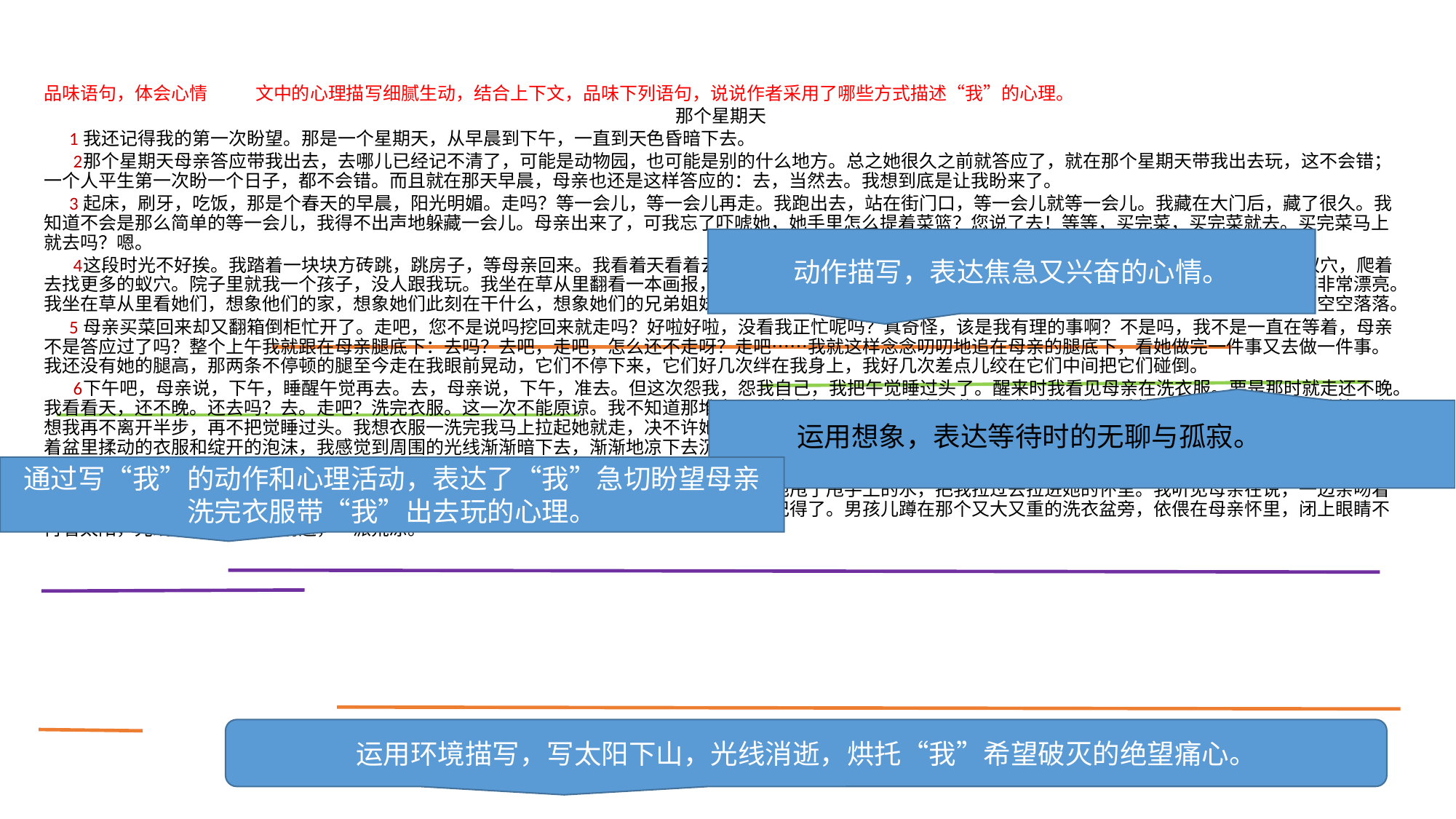

品味语句，体会心情            文中的心理描写细腻生动，结合上下文，品味下列语句，说说作者采用了哪些方式描述“我”的心理。
那个星期天
      1 我还记得我的第一次盼望。那是一个星期天，从早晨到下午，一直到天色昏暗下去。
       2那个星期天母亲答应带我出去，去哪儿已经记不清了，可能是动物园，也可能是别的什么地方。总之她很久之前就答应了，就在那个星期天带我出去玩，这不会错；一个人平生第一次盼一个日子，都不会错。而且就在那天早晨，母亲也还是这样答应的：去，当然去。我想到底是让我盼来了。
      3 起床，刷牙，吃饭，那是个春天的早晨，阳光明媚。走吗？等一会儿，等一会儿再走。我跑出去，站在街门口，等一会儿就等一会儿。我藏在大门后，藏了很久。我知道不会是那么简单的等一会儿，我得不出声地躲藏一会儿。母亲出来了，可我忘了吓唬她，她手里怎么提着菜篮？您说了去！等等，买完菜，买完菜就去。买完菜马上就去吗？嗯。
       4这段时光不好挨。我踏着一块块方砖跳，跳房子，等母亲回来。我看着天看着云彩走，等母亲回来，焦急又兴奋。我蹲在源自的地上，用树枝拨弄着一个蚁穴，爬着去找更多的蚁穴。院子里就我一个孩子，没人跟我玩。我坐在草从里翻看一本画报，那是基本看了多少回的电影画报。那上面有一群比我大的女孩子，一个个都非常漂亮。我坐在草从里看她们，想象他们的家，想象她们此刻在干什么，想象她们的兄弟姐妹和她们的父母，想象她们的声音。去年的荒草丛里又有了绿色，院子很大，空空落落。
      5 母亲买菜回来却又翻箱倒柜忙开了。走吧，您不是说吗挖回来就走吗？好啦好啦，没看我正忙呢吗？真奇怪，该是我有理的事啊？不是吗，我不是一直在等着，母亲不是答应过了吗？整个上午我就跟在母亲腿底下：去吗？去吧，走吧，怎么还不走呀？走吧……我就这样念念叨叨地追在母亲的腿底下，看她做完一件事又去做一件事。我还没有她的腿高，那两条不停顿的腿至今走在我眼前晃动，它们不停下来，它们好几次绊在我身上，我好几次差点儿绞在它们中间把它们碰倒。
       6下午吧，母亲说，下午，睡醒午觉再去。去，母亲说，下午，准去。但这次怨我，怨我自己，我把午觉睡过头了。醒来时我看见母亲在洗衣服。要是那时就走还不晚。我看看天，还不晚。还去吗？去。走吧？洗完衣服。这一次不能原谅。我不知道那堆衣服要洗多久，可母亲应该知道。我蹲在她身边，看着她洗。我一声不吭，盼着。我想我再不离开半步，再不把觉睡过头。我想衣服一洗完我马上拉起她就走，决不许她再耽搁。我看着盆里的衣服和盆外的衣服，我看着太阳，看着光线，我一声不吭。看着盆里揉动的衣服和绽开的泡沫，我感觉到周围的光线渐渐暗下去，渐渐地凉下去沉郁下去，越来越远越来越缥缈，我一声不吭，我忽然有点儿明白了。
     7  我现在还能感觉到那光线漫长而急遽的变化，孤独而惆怅的黄昏到来，并且听得见母亲咔嚓咔嚓搓衣服的声音，那声音永无休止就像时光的脚步。那个星期天。就在那天。母亲发现男孩儿蹲在那儿一动不动，发现他在哭，在不出声地流泪。我感到母亲惊惶地甩了甩手上的水，把我拉过去拉进她的怀里。我听见母亲在说，一边亲吻着我一边不停地说：“噢，对不起，噢，对不起……”那个星期天，本该是出去的，去哪儿不记得了。男孩儿蹲在那个又大又重的洗衣盆旁，依偎在母亲怀里，闭上眼睛不再看太阳，光线正无可挽回地消逝，一派荒凉。
动作描写，表达焦急又兴奋的心情。

运用想象，表达等待时的无聊与孤寂。
通过写“我”的动作和心理活动，表达了“我”急切盼望母亲洗完衣服带“我”出去玩的心理。
运用环境描写，写太阳下山，光线消逝，烘托“我”希望破灭的绝望痛心。